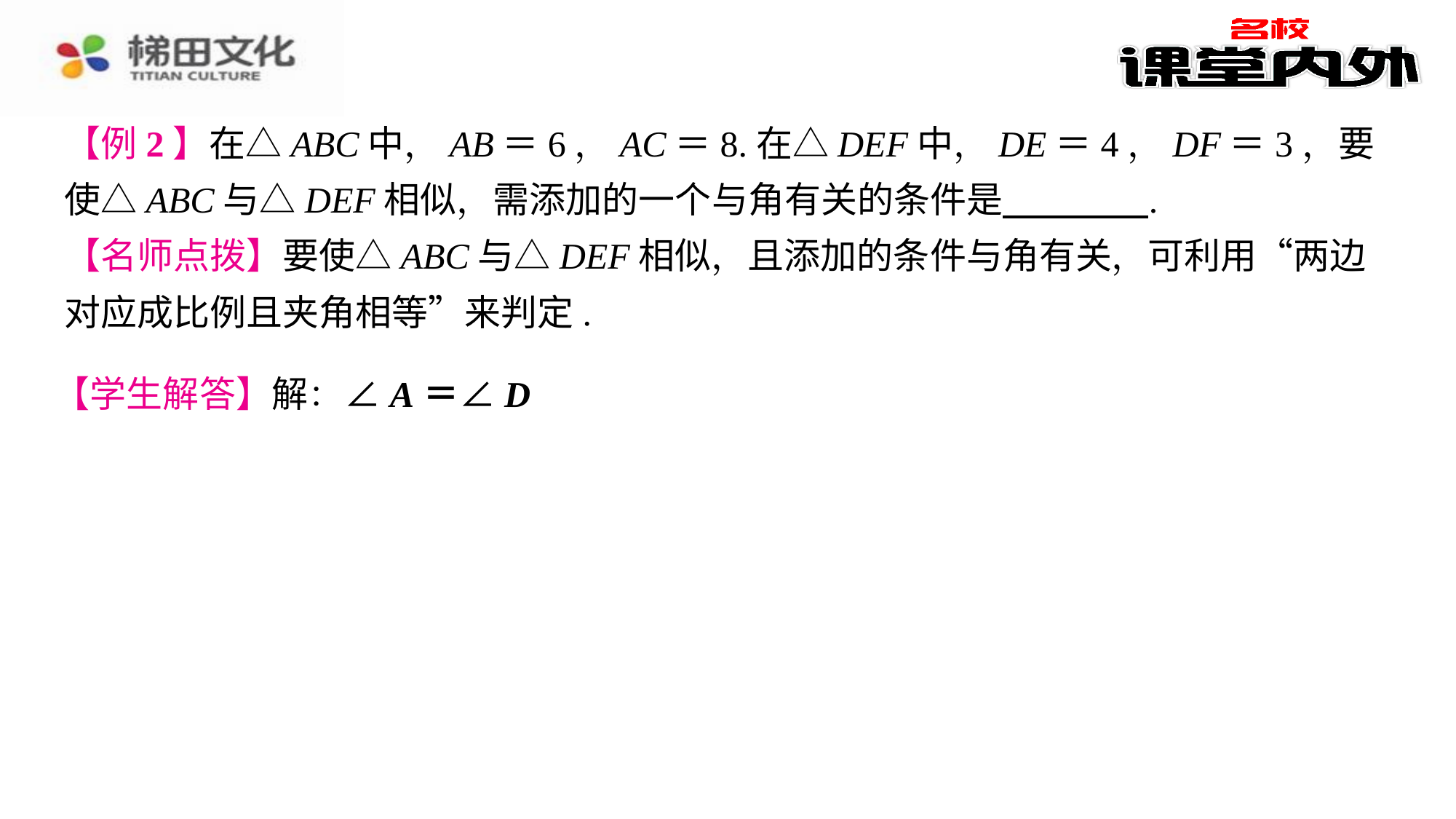

【例2】在△ABC中，AB＝6，AC＝8.在△DEF中，DE＝4，DF＝3，要使△ABC与△DEF相似，需添加的一个与角有关的条件是 　　　　⁠.
【名师点拨】要使△ABC与△DEF相似，且添加的条件与角有关，可利用“两边对应成比例且夹角相等”来判定.
【学生解答】解：∠A＝∠D